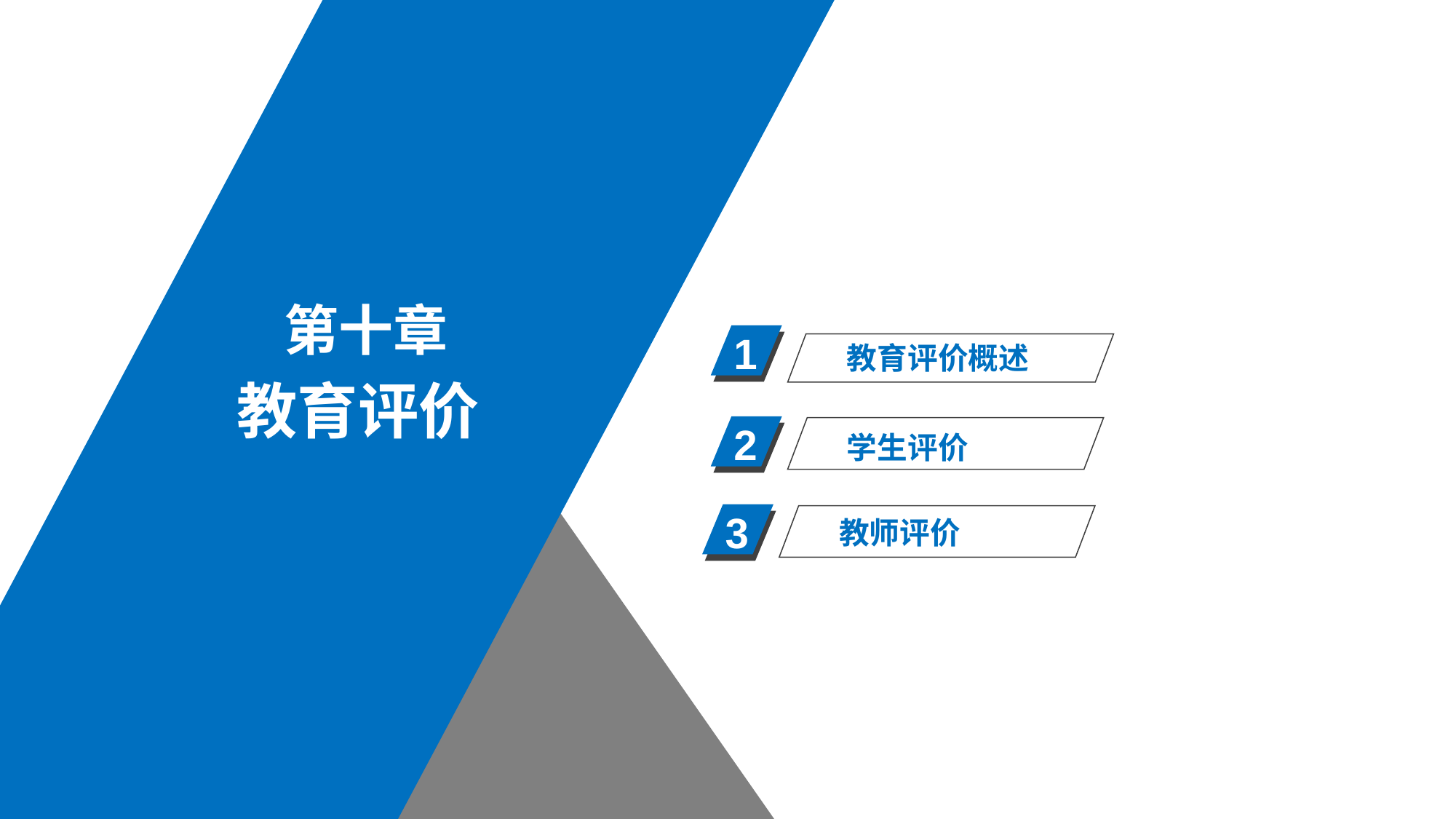

第十章
1

教育评价概述
教育评价
2

学生评价
3

教师评价